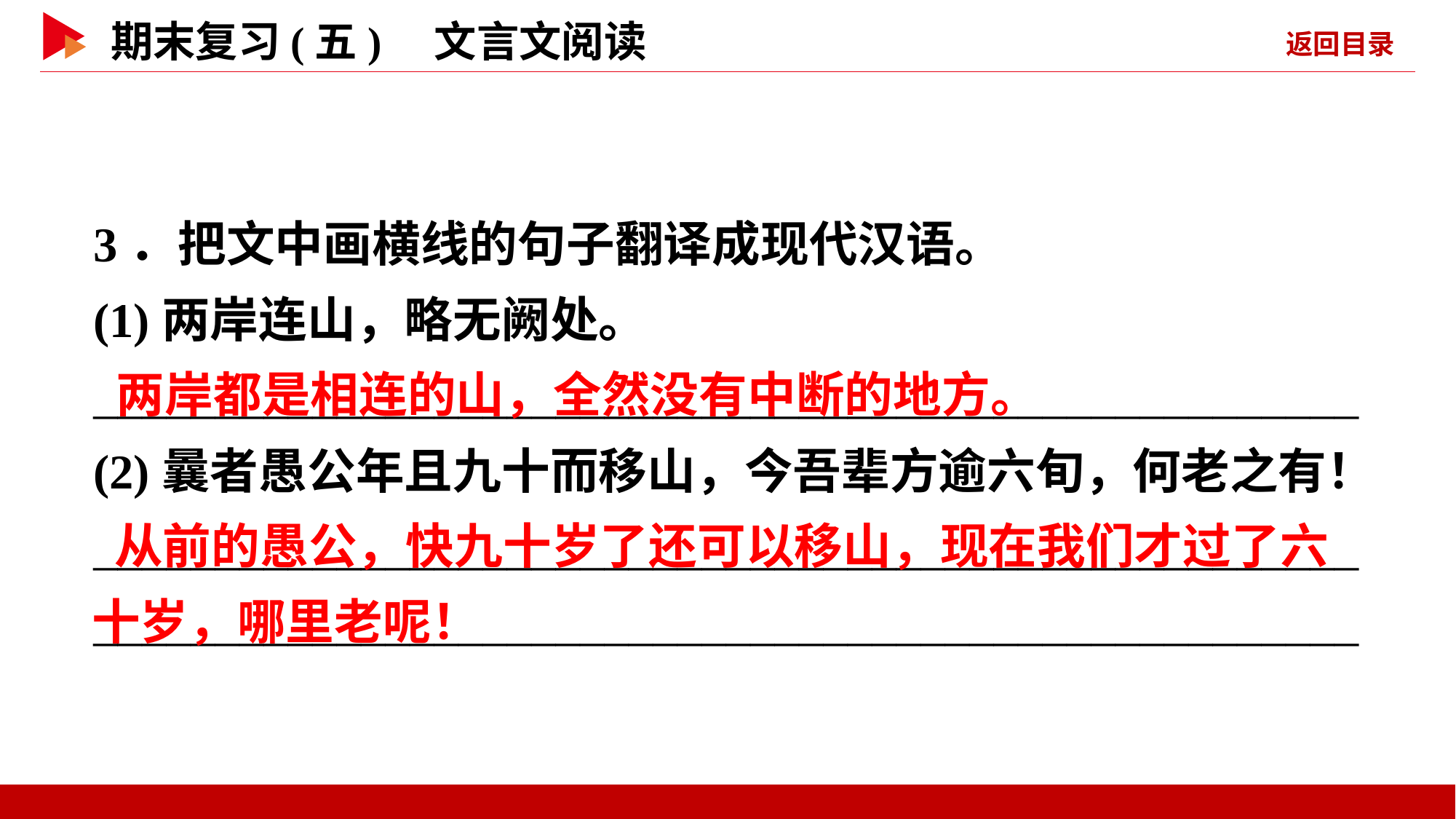

3．把文中画横线的句子翻译成现代汉语。
(1)两岸连山，略无阙处。
____________________________________________________
(2)曩者愚公年且九十而移山，今吾辈方逾六旬，何老之有！
________________________________________________________________________________________________________
 两岸都是相连的山，全然没有中断的地方。
 从前的愚公，快九十岁了还可以移山，现在我们才过了六十岁，哪里老呢！